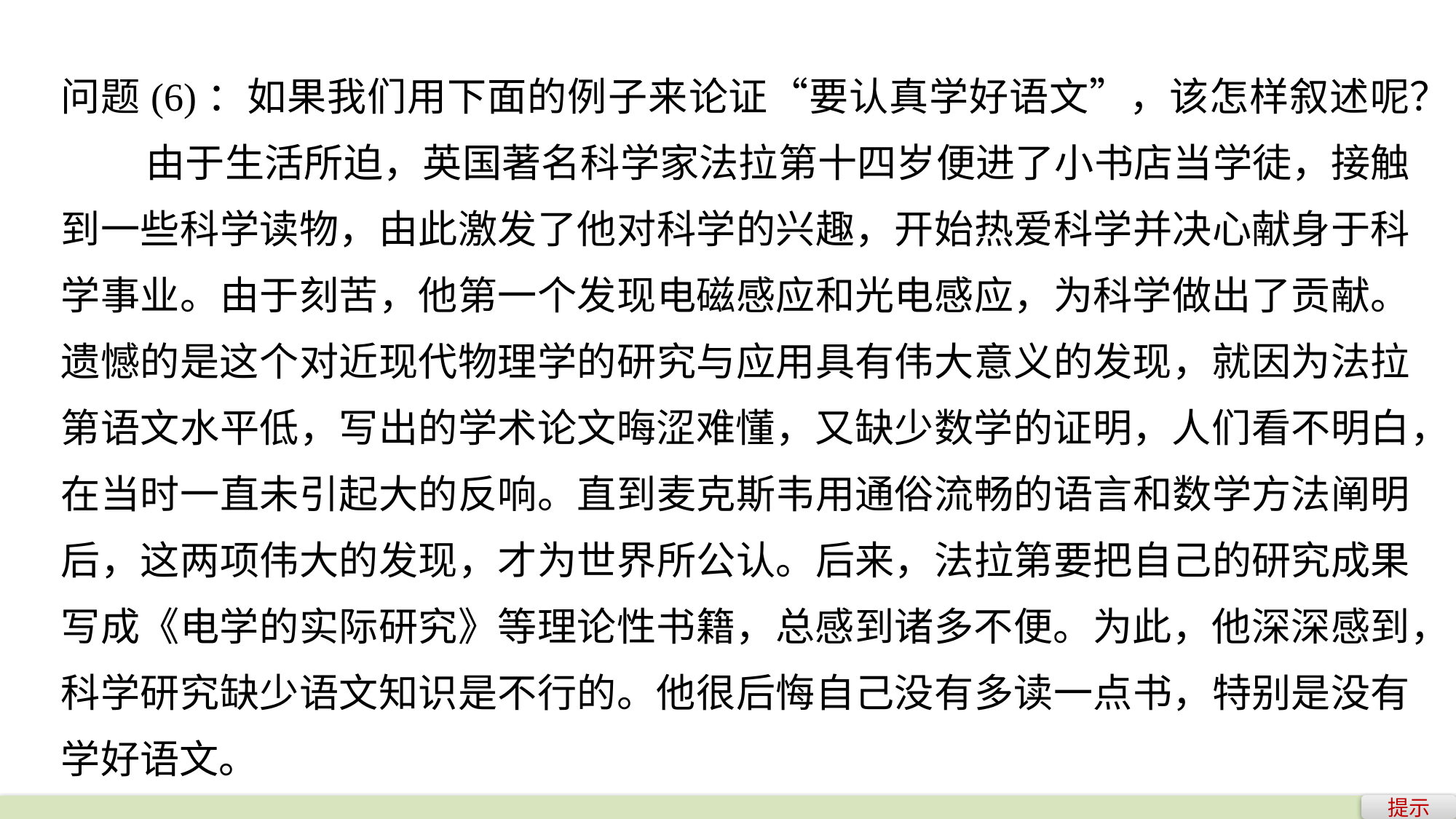

问题(6)：如果我们用下面的例子来论证“要认真学好语文”，该怎样叙述呢？
由于生活所迫，英国著名科学家法拉第十四岁便进了小书店当学徒，接触到一些科学读物，由此激发了他对科学的兴趣，开始热爱科学并决心献身于科学事业。由于刻苦，他第一个发现电磁感应和光电感应，为科学做出了贡献。遗憾的是这个对近现代物理学的研究与应用具有伟大意义的发现，就因为法拉第语文水平低，写出的学术论文晦涩难懂，又缺少数学的证明，人们看不明白，在当时一直未引起大的反响。直到麦克斯韦用通俗流畅的语言和数学方法阐明后，这两项伟大的发现，才为世界所公认。后来，法拉第要把自己的研究成果写成《电学的实际研究》等理论性书籍，总感到诸多不便。为此，他深深感到，科学研究缺少语文知识是不行的。他很后悔自己没有多读一点书，特别是没有学好语文。
提示